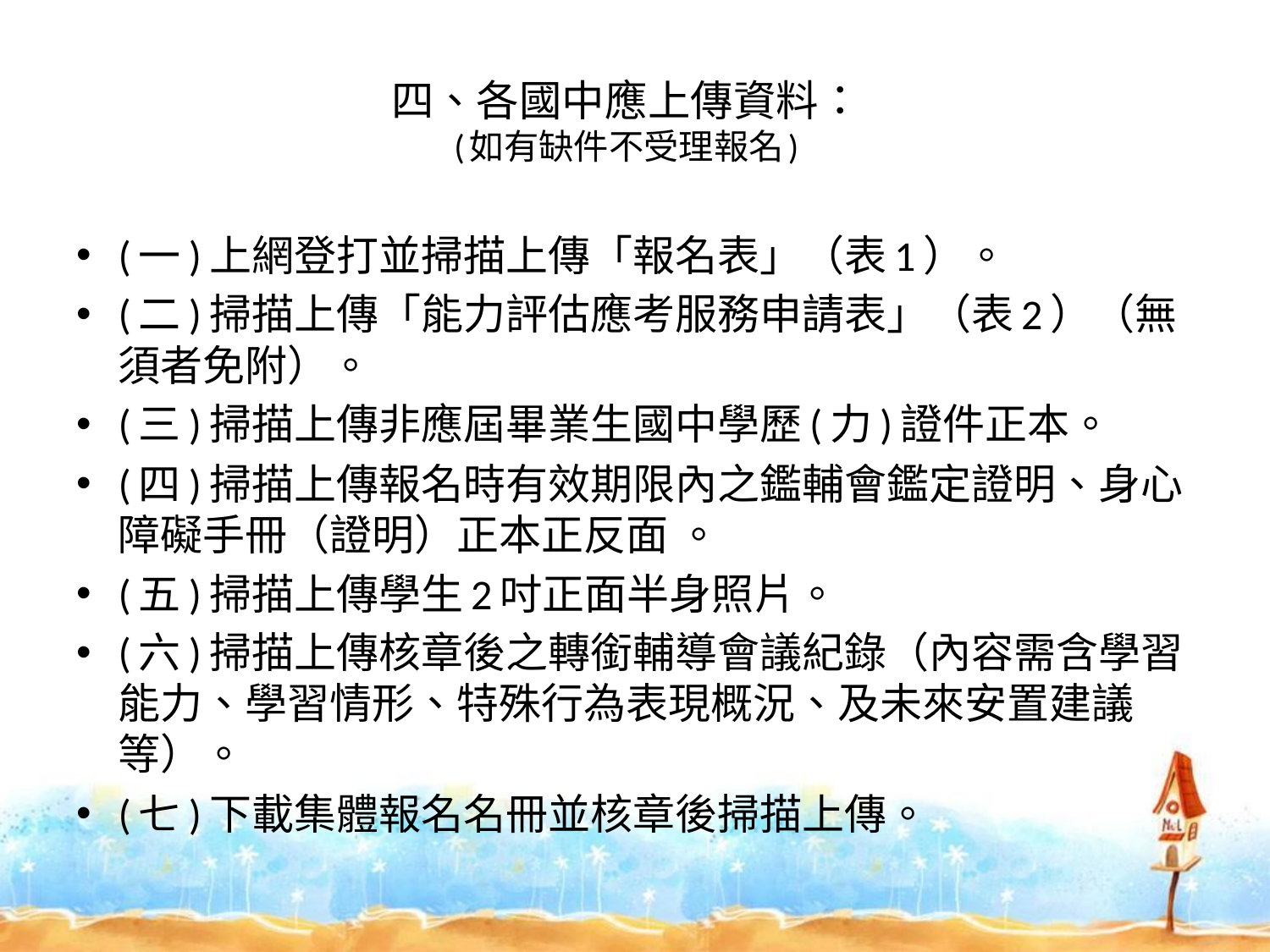

# 四、各國中應上傳資料： (如有缺件不受理報名)
(一)上網登打並掃描上傳「報名表」（表1）。
(二)掃描上傳「能力評估應考服務申請表」（表2）（無須者免附）。
(三)掃描上傳非應屆畢業生國中學歷(力)證件正本。
(四)掃描上傳報名時有效期限內之鑑輔會鑑定證明、身心障礙手冊（證明）正本正反面 。
(五)掃描上傳學生2吋正面半身照片。
(六)掃描上傳核章後之轉銜輔導會議紀錄（內容需含學習能力、學習情形、特殊行為表現概況、及未來安置建議等）。
(七)下載集體報名名冊並核章後掃描上傳。